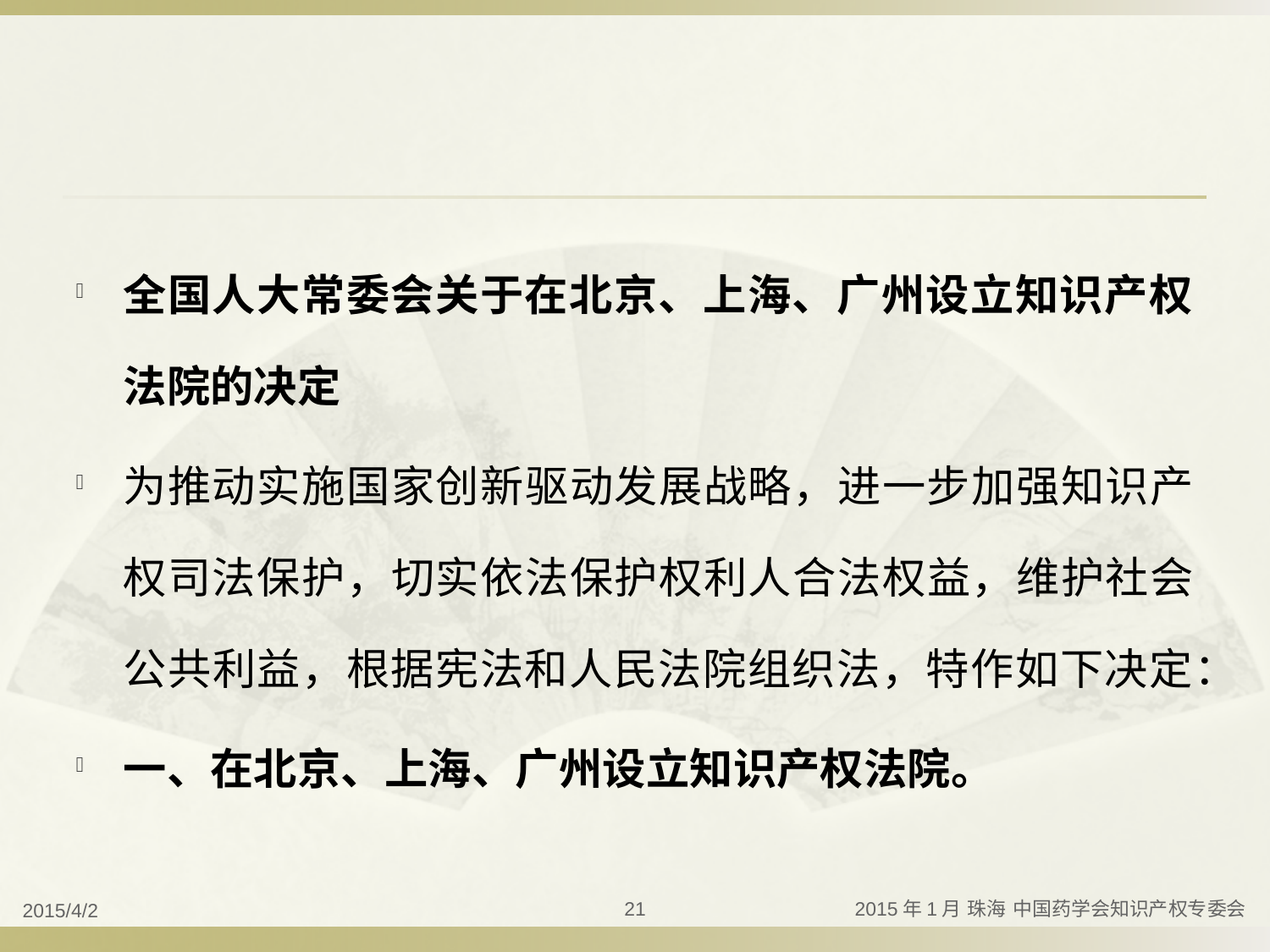

#
全国人大常委会关于在北京、上海、广州设立知识产权法院的决定
为推动实施国家创新驱动发展战略，进一步加强知识产权司法保护，切实依法保护权利人合法权益，维护社会公共利益，根据宪法和人民法院组织法，特作如下决定：
一、在北京、上海、广州设立知识产权法院。
2015/4/2
21
2015年1月 珠海 中国药学会知识产权专委会